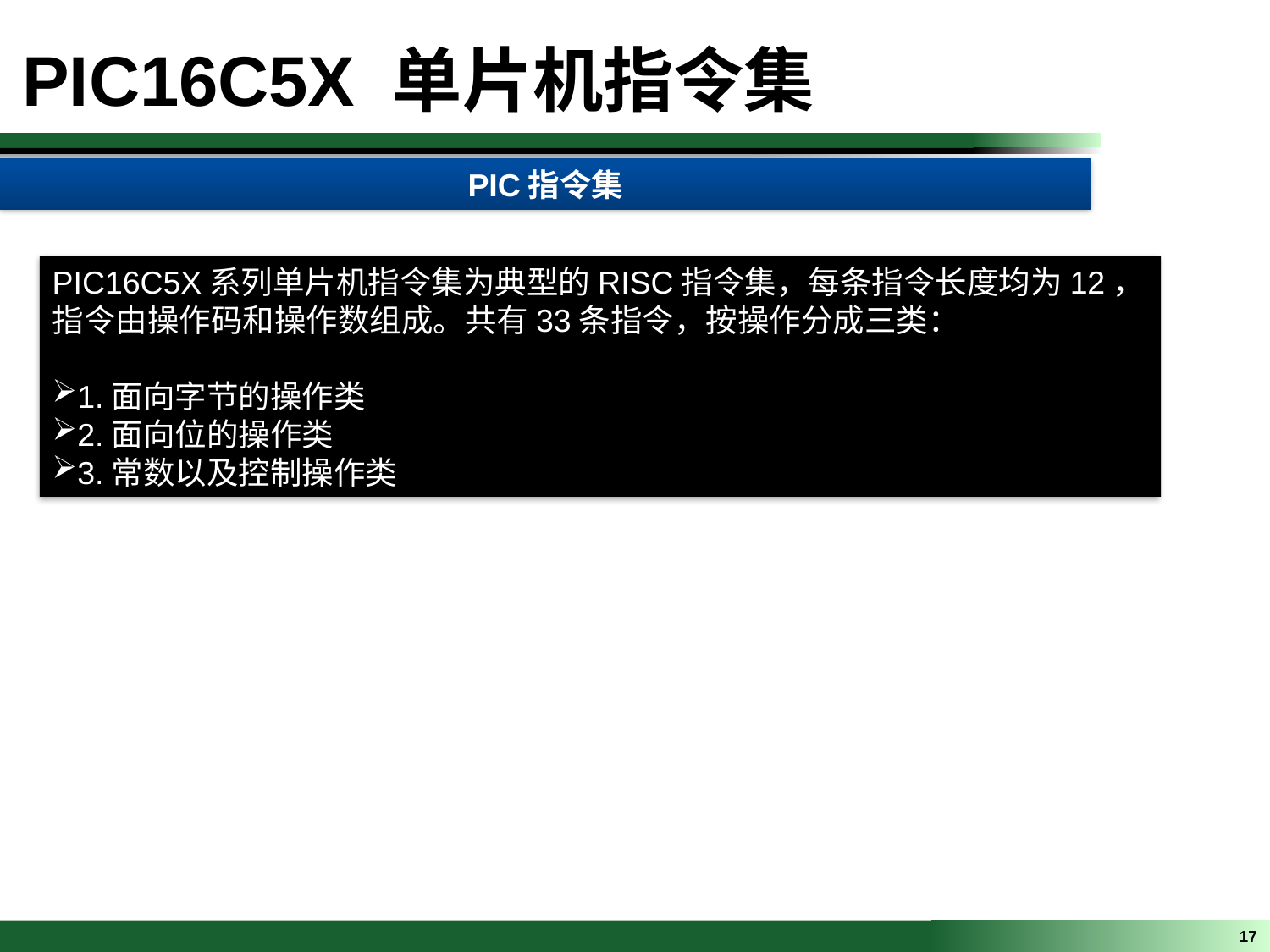

PIC16C5X 单片机指令集
PIC指令集
PIC16C5X系列单片机指令集为典型的RISC指令集，每条指令长度均为12，指令由操作码和操作数组成。共有33条指令，按操作分成三类：

1.面向字节的操作类
2.面向位的操作类
3.常数以及控制操作类
17